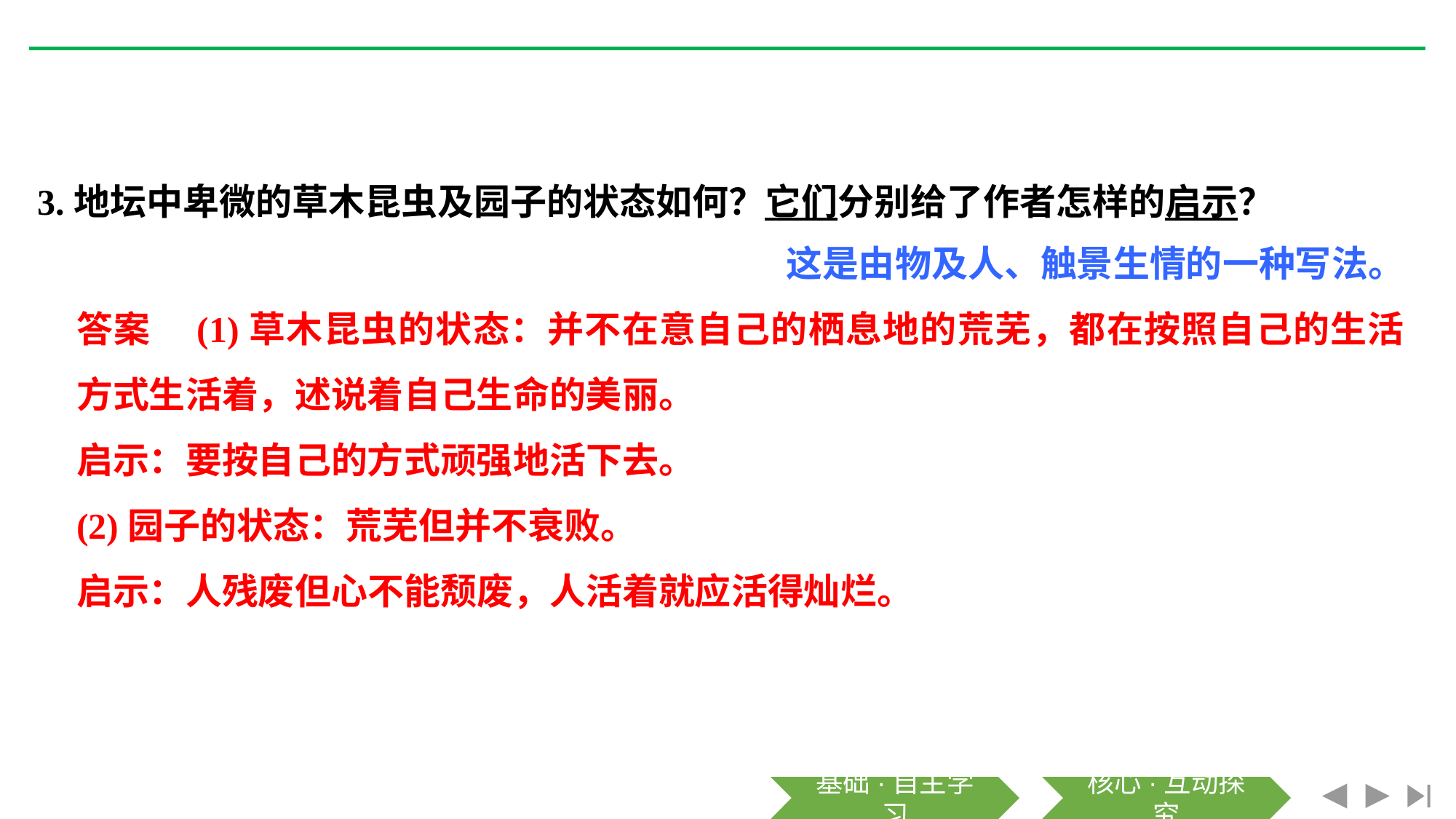

3.地坛中卑微的草木昆虫及园子的状态如何？它们分别给了作者怎样的启示？
这是由物及人、触景生情的一种写法。
答案　(1)草木昆虫的状态：并不在意自己的栖息地的荒芜，都在按照自己的生活方式生活着，述说着自己生命的美丽。
启示：要按自己的方式顽强地活下去。
(2)园子的状态：荒芜但并不衰败。
启示：人残废但心不能颓废，人活着就应活得灿烂。